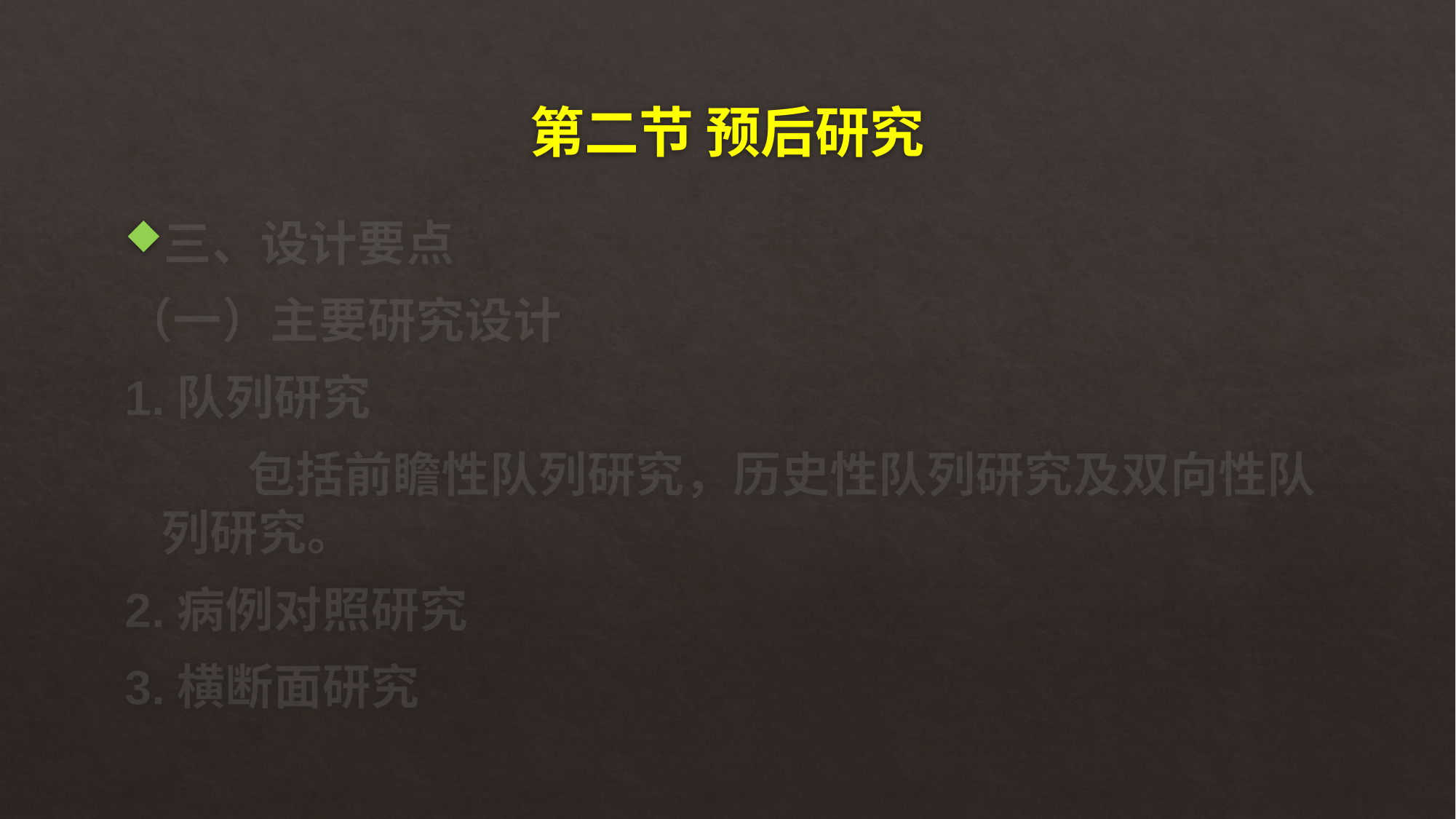

# 第二节 预后研究
三、设计要点
（一）主要研究设计
1.队列研究
          包括前瞻性队列研究，历史性队列研究及双向性队列研究。
2.病例对照研究
3.横断面研究